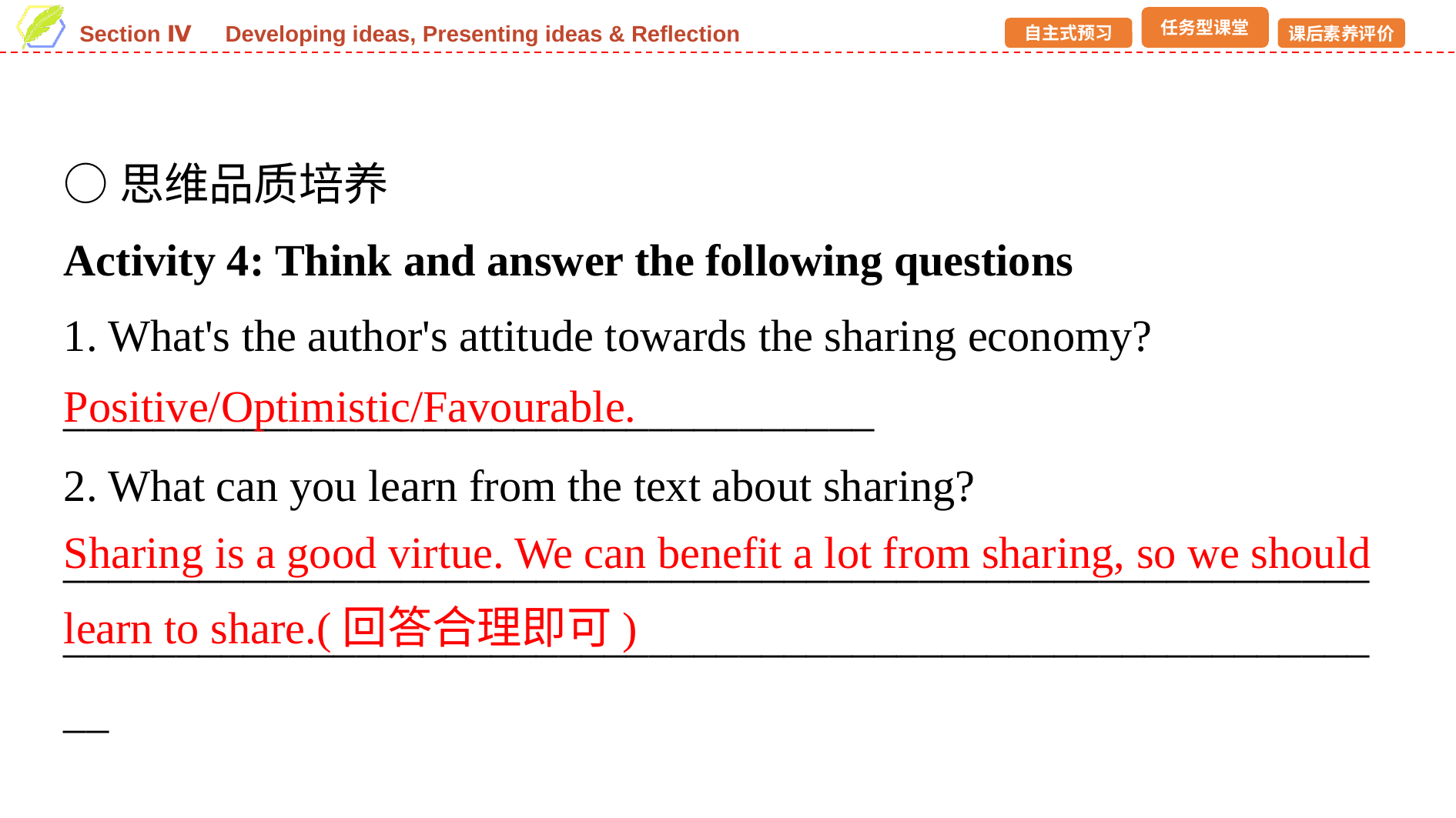

○思维品质培养
Activity 4: Think and answer the following questions
1. What's the author's attitude towards the sharing economy?
____________________________________
2. What can you learn from the text about sharing?
______________________________________________________________________________________________________________________
Positive/Optimistic/Favourable.
Sharing is a good virtue. We can benefit a lot from sharing, so we should learn to share.(回答合理即可)